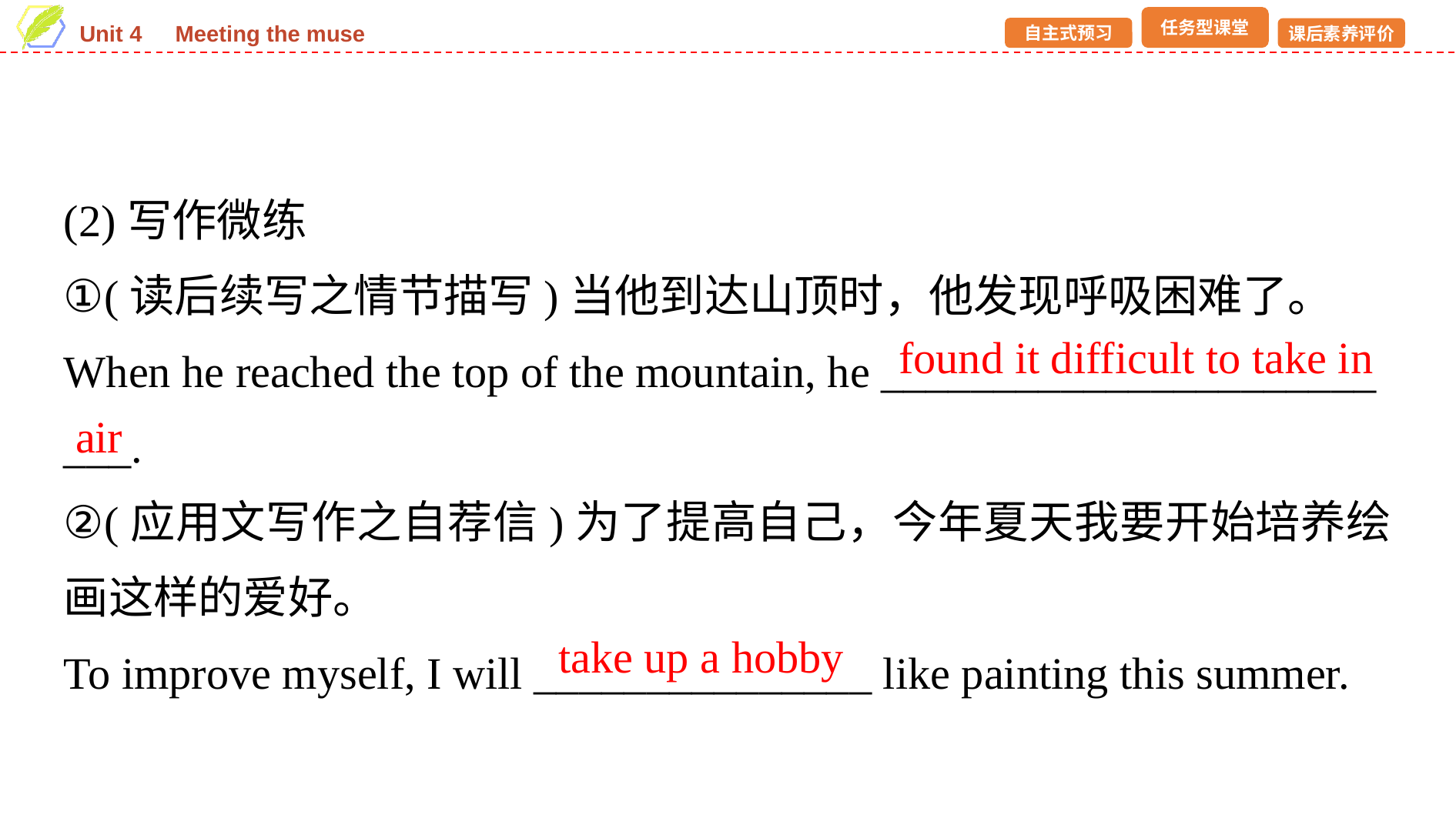

(2)写作微练
①(读后续写之情节描写)当他到达山顶时，他发现呼吸困难了。
When he reached the top of the mountain, he ______________________
___.
②(应用文写作之自荐信)为了提高自己，今年夏天我要开始培养绘画这样的爱好。
To improve myself, I will _______________ like painting this summer.
found it difficult to take in
air
take up a hobby